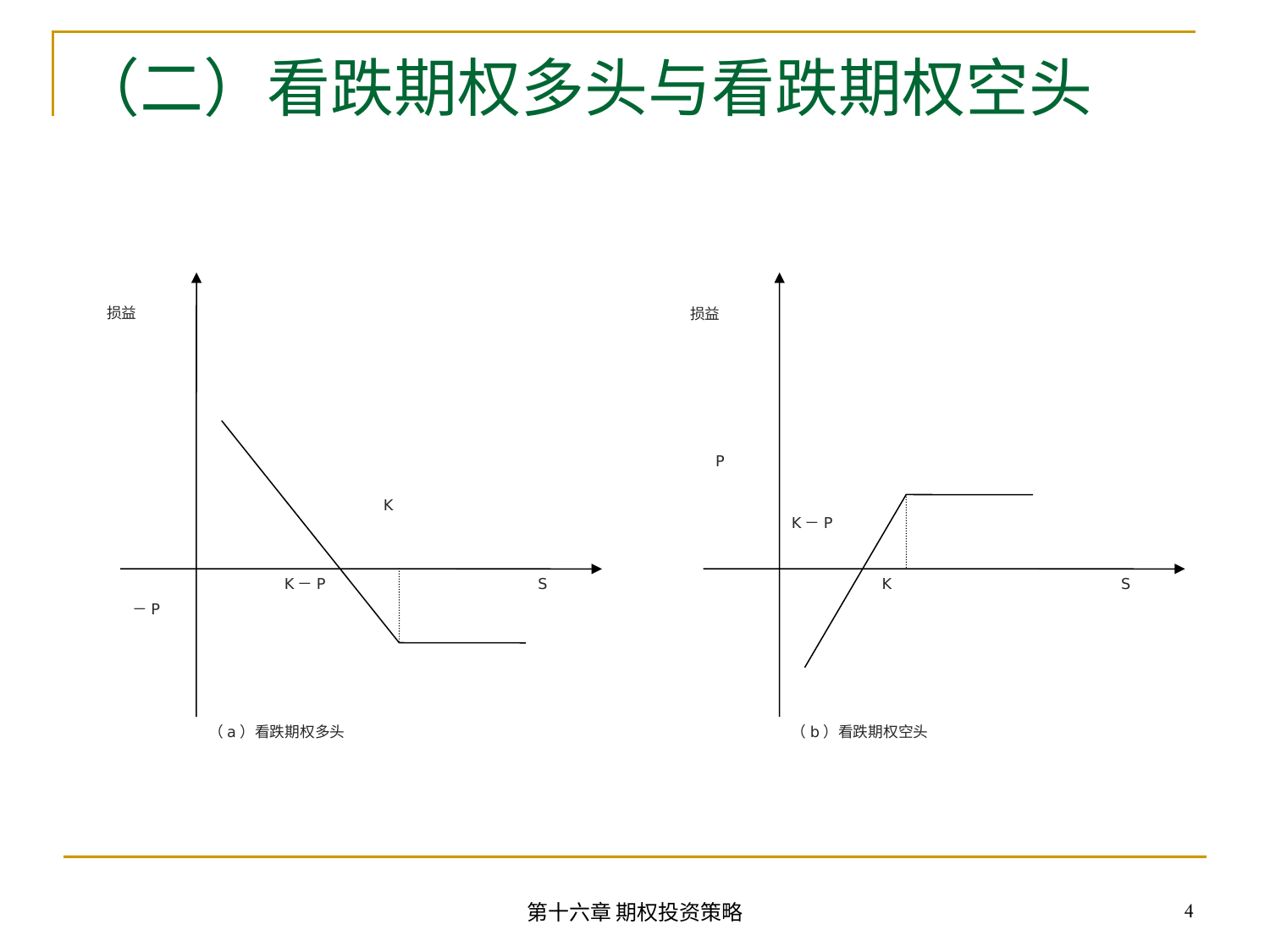

# （二）看跌期权多头与看跌期权空头

损益
损益
P
K
K－P
K－P
S
K
S
－P
（a）看跌期权多头
（b）看跌期权空头
4
第十六章 期权投资策略